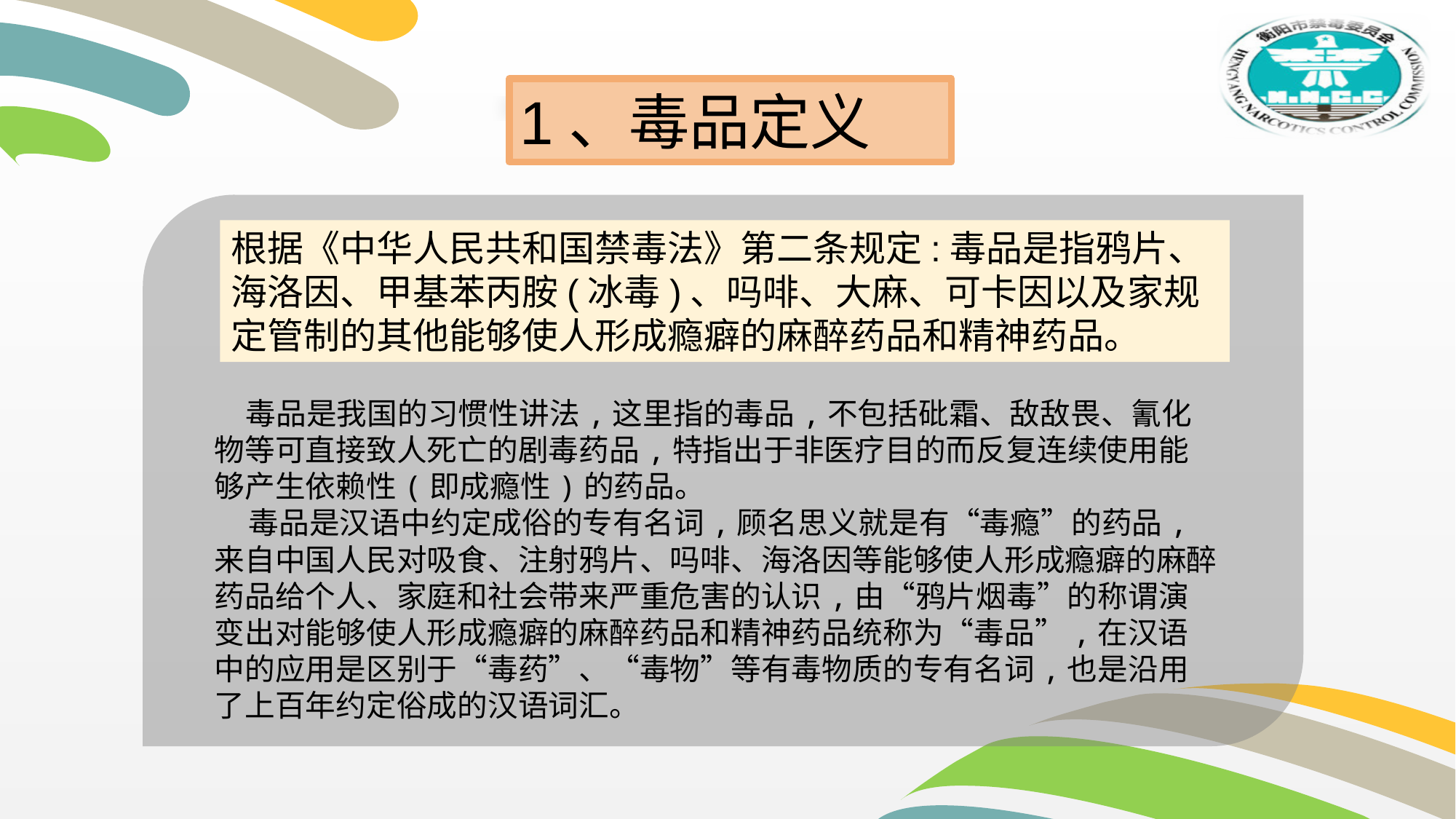

1、毒品定义

根据《中华人民共和国禁毒法》第二条规定:毒品是指鸦片、海洛因、甲基苯丙胺(冰毒)、吗啡、大麻、可卡因以及家规定管制的其他能够使人形成瘾癖的麻醉药品和精神药品。
    毒品是我国的习惯性讲法,这里指的毒品,不包括砒霜、敌敌畏、氰化物等可直接致人死亡的剧毒药品,特指出于非医疗目的而反复连续使用能够产生依赖性(即成瘾性)的药品。
    毒品是汉语中约定成俗的专有名词,顾名思义就是有“毒瘾”的药品,来自中国人民对吸食、注射鸦片、吗啡、海洛因等能够使人形成瘾癖的麻醉药品给个人、家庭和社会带来严重危害的认识,由“鸦片烟毒”的称谓演变出对能够使人形成瘾癖的麻醉药品和精神药品统称为“毒品”,在汉语中的应用是区别于“毒药”、“毒物”等有毒物质的专有名词,也是沿用了上百年约定俗成的汉语词汇。